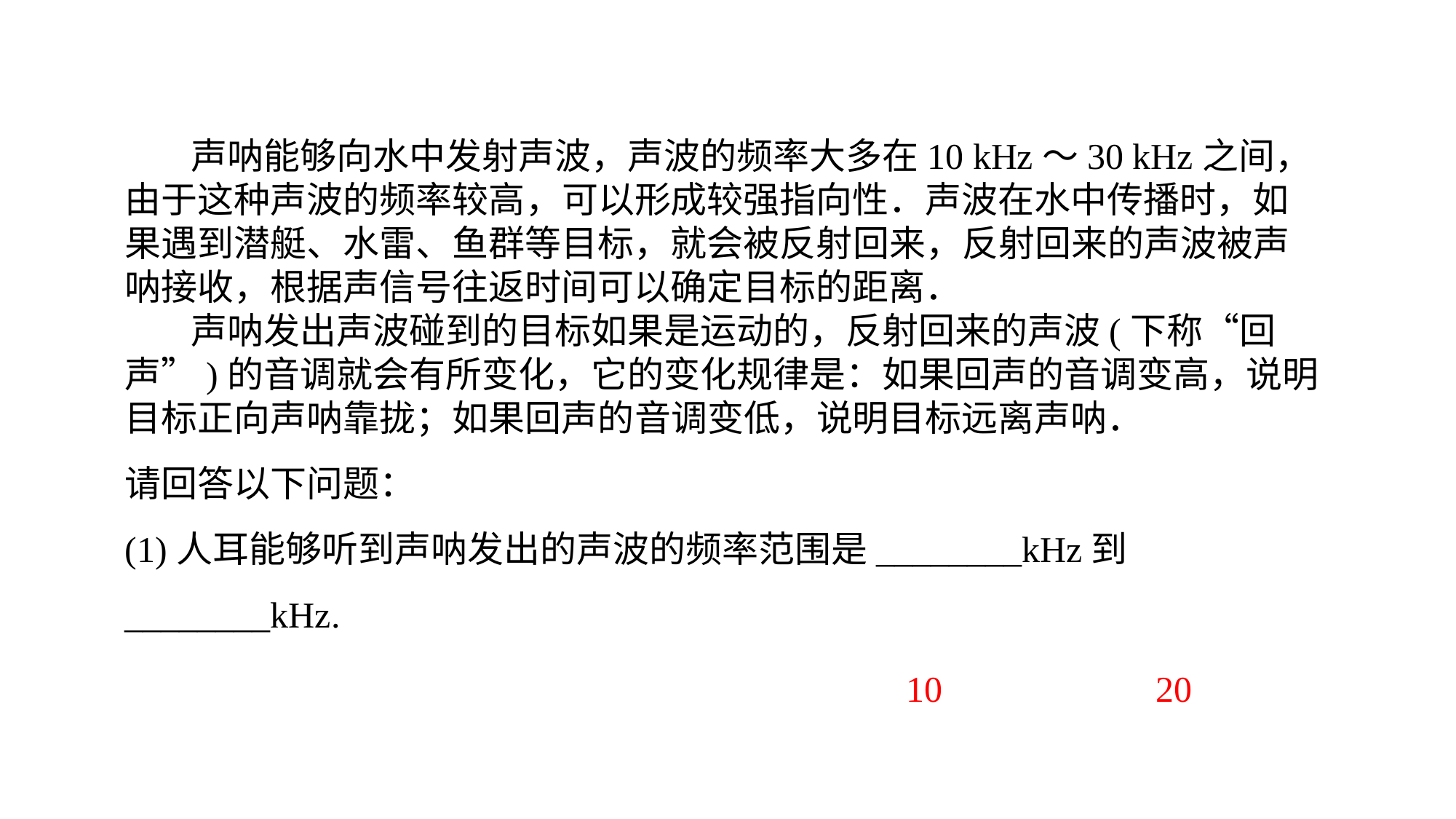

声呐能够向水中发射声波，声波的频率大多在10 kHz～30 kHz之间，由于这种声波的频率较高，可以形成较强指向性．声波在水中传播时，如果遇到潜艇、水雷、鱼群等目标，就会被反射回来，反射回来的声波被声呐接收，根据声信号往返时间可以确定目标的距离．       声呐发出声波碰到的目标如果是运动的，反射回来的声波(下称“回声”)的音调就会有所变化，它的变化规律是：如果回声的音调变高，说明目标正向声呐靠拢；如果回声的音调变低，说明目标远离声呐．请回答以下问题：
(1)人耳能够听到声呐发出的声波的频率范围是________kHz到________kHz.
10
20